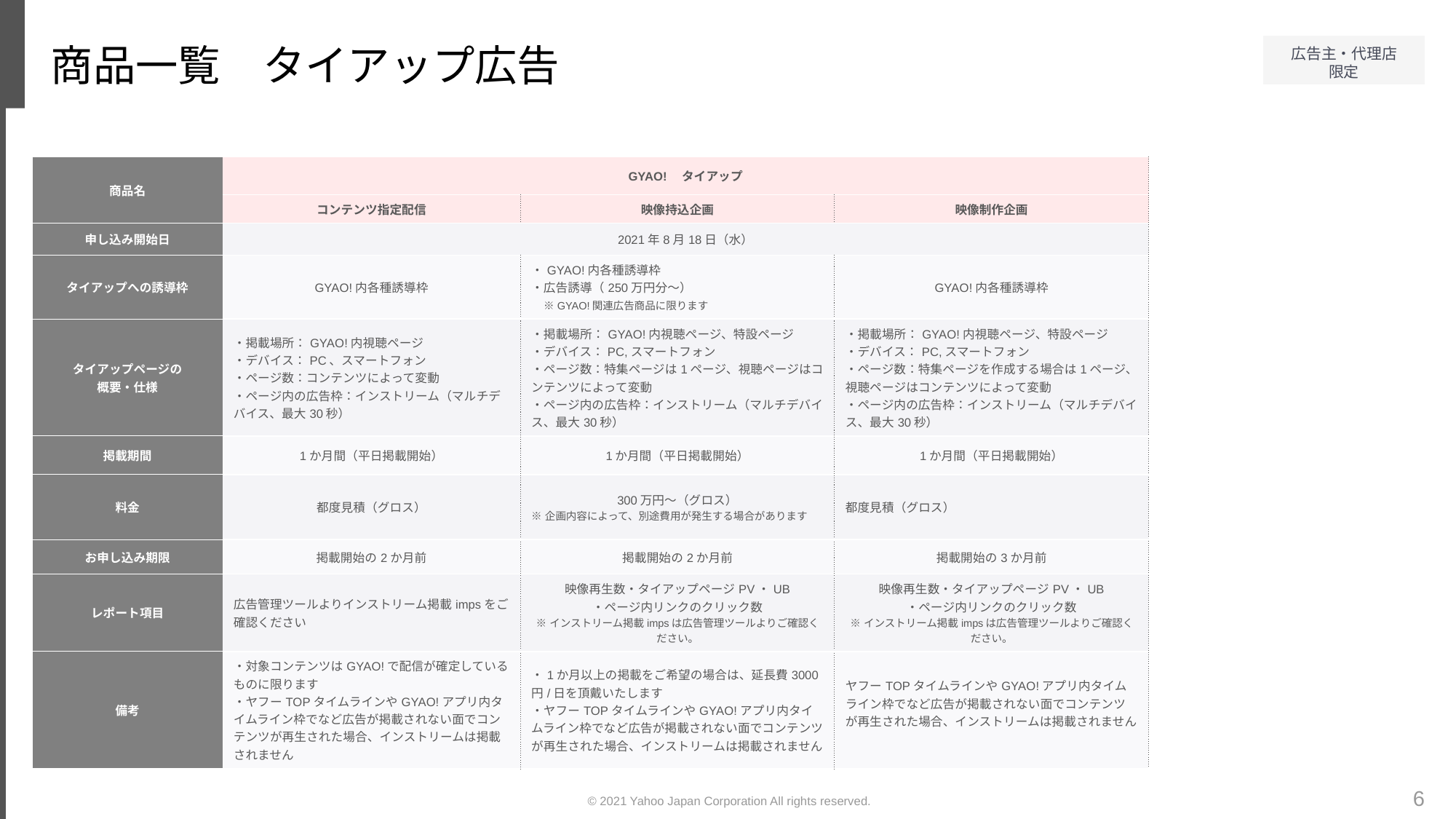

商品一覧　タイアップ広告
| 商品名 | GYAO!　タイアップ |  |  |
| --- | --- | --- | --- |
|  | コンテンツ指定配信 | 映像持込企画 | 映像制作企画 |
| 申し込み開始日 | 2021年8月18日（水） |  |  |
| タイアップへの誘導枠 | GYAO!内各種誘導枠 | ・GYAO!内各種誘導枠　 ・広告誘導（250万円分～）　 　※GYAO!関連広告商品に限ります | GYAO!内各種誘導枠 |
| タイアップページの 概要・仕様 | ・掲載場所：GYAO!内視聴ページ ・デバイス：PC、スマートフォン ・ページ数：コンテンツによって変動 ・ページ内の広告枠：インストリーム（マルチデバイス、最大30秒） | ・掲載場所：GYAO!内視聴ページ、特設ページ ・デバイス：PC,スマートフォン ・ページ数：特集ページは1ページ、視聴ページはコンテンツによって変動 ・ページ内の広告枠：インストリーム（マルチデバイス、最大30秒） | ・掲載場所：GYAO!内視聴ページ、特設ページ ・デバイス：PC,スマートフォン ・ページ数：特集ページを作成する場合は1ページ、視聴ページはコンテンツによって変動 ・ページ内の広告枠：インストリーム（マルチデバイス、最大30秒） |
| 掲載期間 | 1か月間（平日掲載開始） | 1か月間（平日掲載開始） | 1か月間（平日掲載開始） |
| 料金 | 都度見積（グロス） | 300万円～（グロス） ※企画内容によって、別途費用が発生する場合があります | 都度見積（グロス） |
| お申し込み期限 | 掲載開始の2か月前 | 掲載開始の2か月前 | 掲載開始の3か月前 |
| レポート項目 | 広告管理ツールよりインストリーム掲載impsをご確認ください | 映像再生数・タイアップページPV・UB ・ページ内リンクのクリック数 ※インストリーム掲載impsは広告管理ツールよりご確認ください。 | 映像再生数・タイアップページPV・UB ・ページ内リンクのクリック数 ※インストリーム掲載impsは広告管理ツールよりご確認ください。 |
| 備考 | ・対象コンテンツはGYAO!で配信が確定しているものに限ります ・ヤフーTOPタイムラインやGYAO!アプリ内タイムライン枠でなど広告が掲載されない面でコンテンツが再生された場合、インストリームは掲載されません | ・1か月以上の掲載をご希望の場合は、延長費3000円/日を頂戴いたします ・ヤフーTOPタイムラインやGYAO!アプリ内タイムライン枠でなど広告が掲載されない面でコンテンツが再生された場合、インストリームは掲載されません | ヤフーTOPタイムラインやGYAO!アプリ内タイムライン枠でなど広告が掲載されない面でコンテンツが再生された場合、インストリームは掲載されません |
6